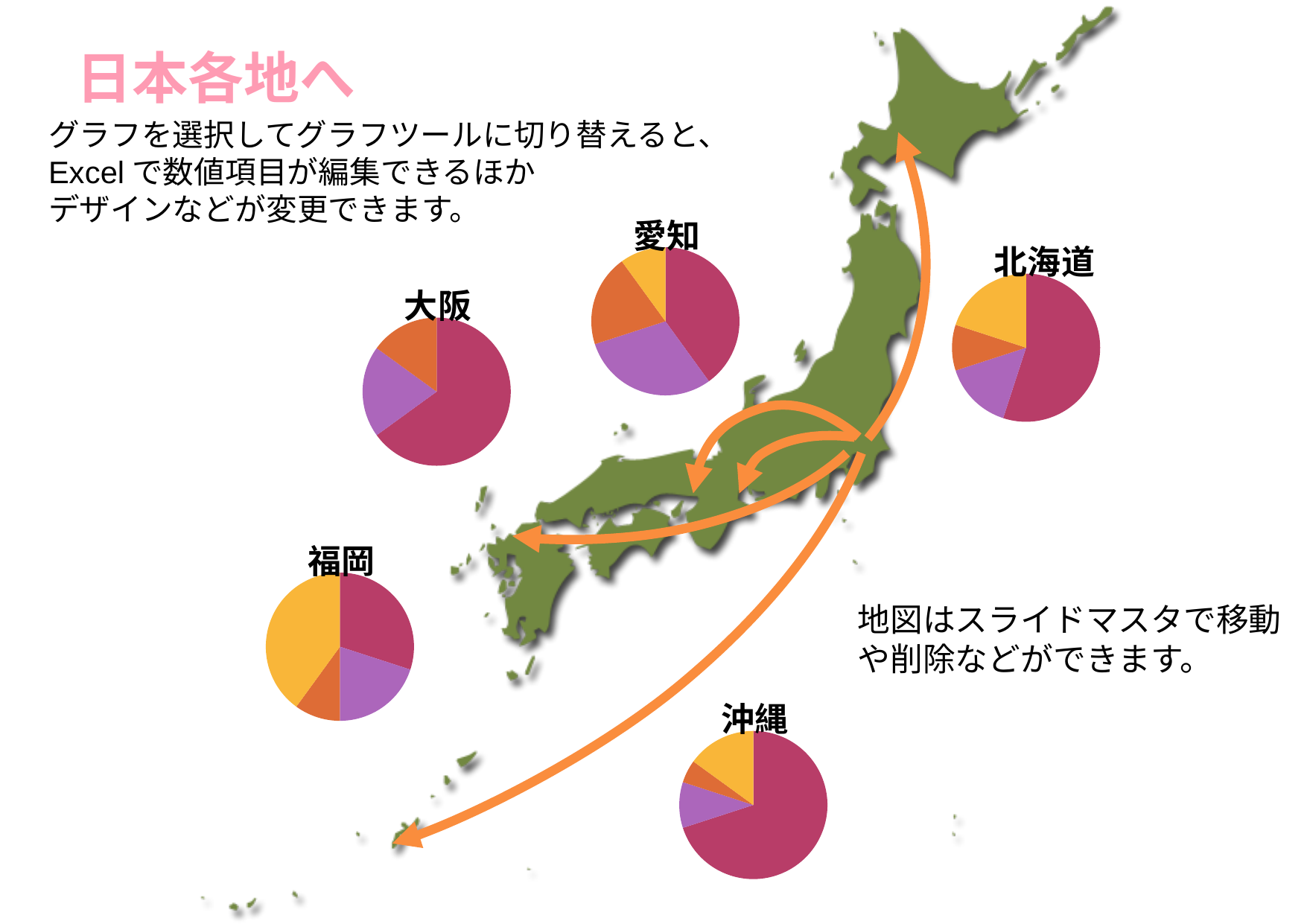

# 日本各地へ
グラフを選択してグラフツールに切り替えると、
Excelで数値項目が編集できるほか
デザインなどが変更できます。

### Chart:

| Category | 愛知 |
|---|---|
| 商品1 | 5.6000000000000005 |
| 商品2 | 4.2 |
| 商品3 | 2.8000000000000003 |
| その他 | 1.3999999999999986 |

### Chart:

| Category | 北海道 |
|---|---|
| 商品1 | 7.7 |
| 商品2 | 2.1 |
| 商品3 | 1.4000000000000001 |
| その他 | 2.799999999999999 |

### Chart:

| Category | 大阪 |
|---|---|
| 商品1 | 9.1 |
| 商品2 | 2.8000000000000003 |
| 商品3 | 2.1 |
| その他 | 0.0 |

### Chart:

| Category | 福岡 |
|---|---|
| 商品1 | 4.2 |
| 商品2 | 2.8000000000000003 |
| 商品3 | 1.4000000000000001 |
| その他 | 5.6 |
地図はスライドマスタで移動や削除などができます。

### Chart:

| Category | 沖縄 |
|---|---|
| 商品1 | 9.8 |
| 商品2 | 1.4000000000000001 |
| 商品3 | 0.7000000000000001 |
| その他 | 2.0999999999999996 |